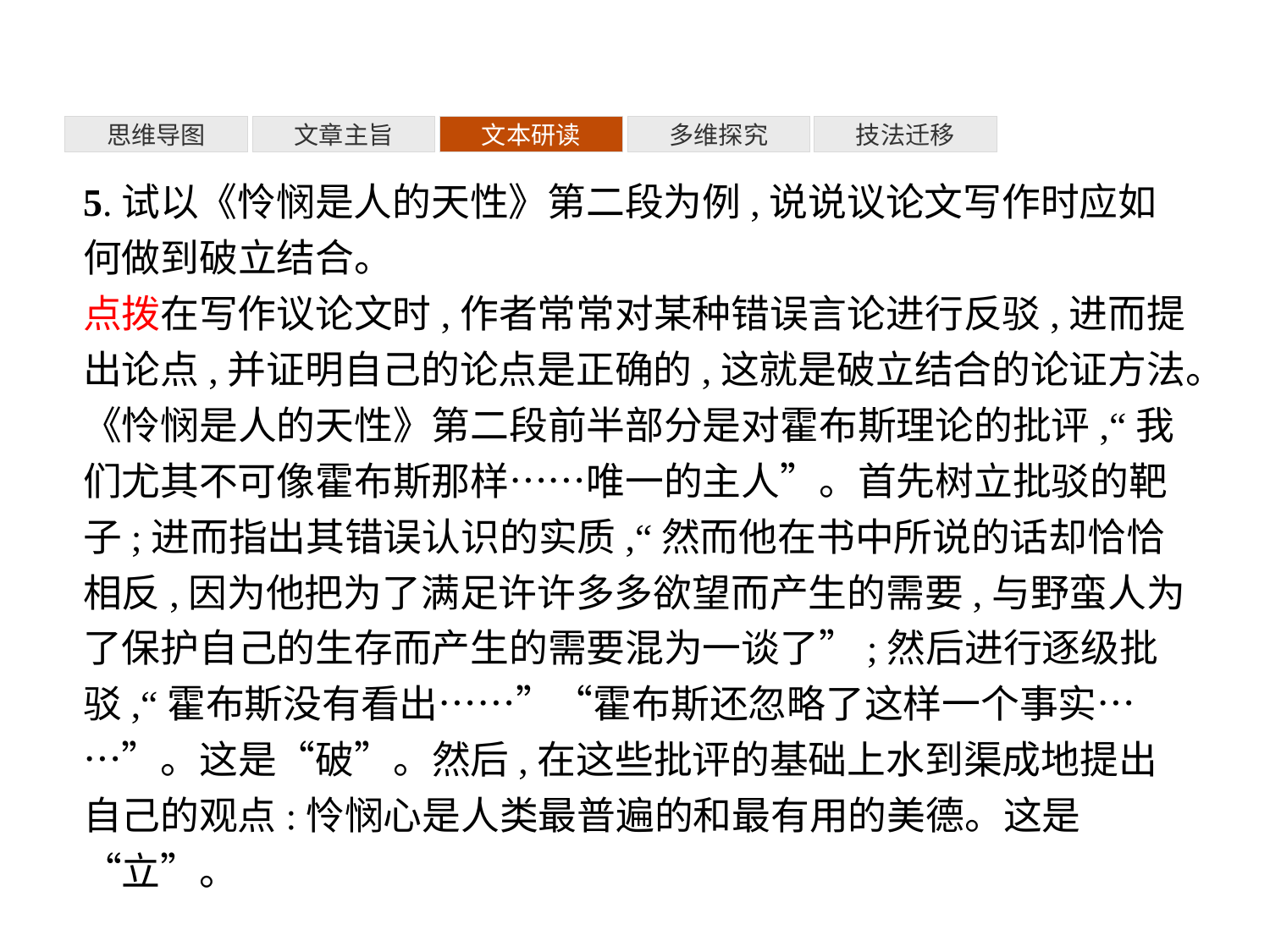

多维探究
思维导图
文章主旨
文本研读
技法迁移
5.试以《怜悯是人的天性》第二段为例,说说议论文写作时应如何做到破立结合。
点拨在写作议论文时,作者常常对某种错误言论进行反驳,进而提出论点,并证明自己的论点是正确的,这就是破立结合的论证方法。《怜悯是人的天性》第二段前半部分是对霍布斯理论的批评,“我们尤其不可像霍布斯那样……唯一的主人”。首先树立批驳的靶子;进而指出其错误认识的实质,“然而他在书中所说的话却恰恰相反,因为他把为了满足许许多多欲望而产生的需要,与野蛮人为了保护自己的生存而产生的需要混为一谈了”;然后进行逐级批驳,“霍布斯没有看出……”“霍布斯还忽略了这样一个事实……”。这是“破”。然后,在这些批评的基础上水到渠成地提出自己的观点:怜悯心是人类最普遍的和最有用的美德。这是“立”。